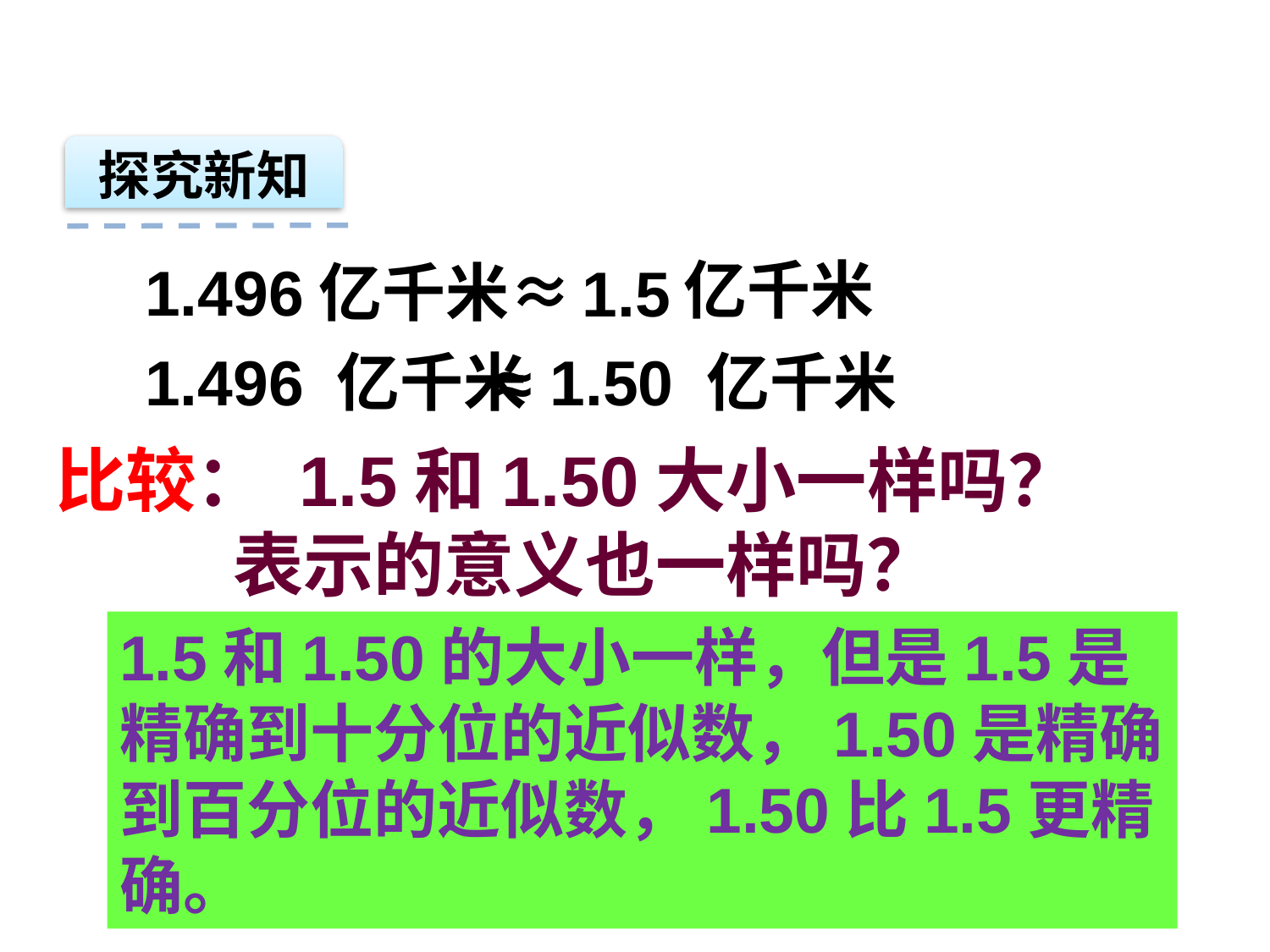

探究新知
亿千米
1.496亿千米≈
1.5
1.496 亿千米
≈ 1.50 亿千米
比较： 1.5和1.50大小一样吗？
          表示的意义也一样吗？
1.5和1.50的大小一样，但是1.5是精确到十分位的近似数，1.50是精确到百分位的近似数，1.50比1.5更精确。